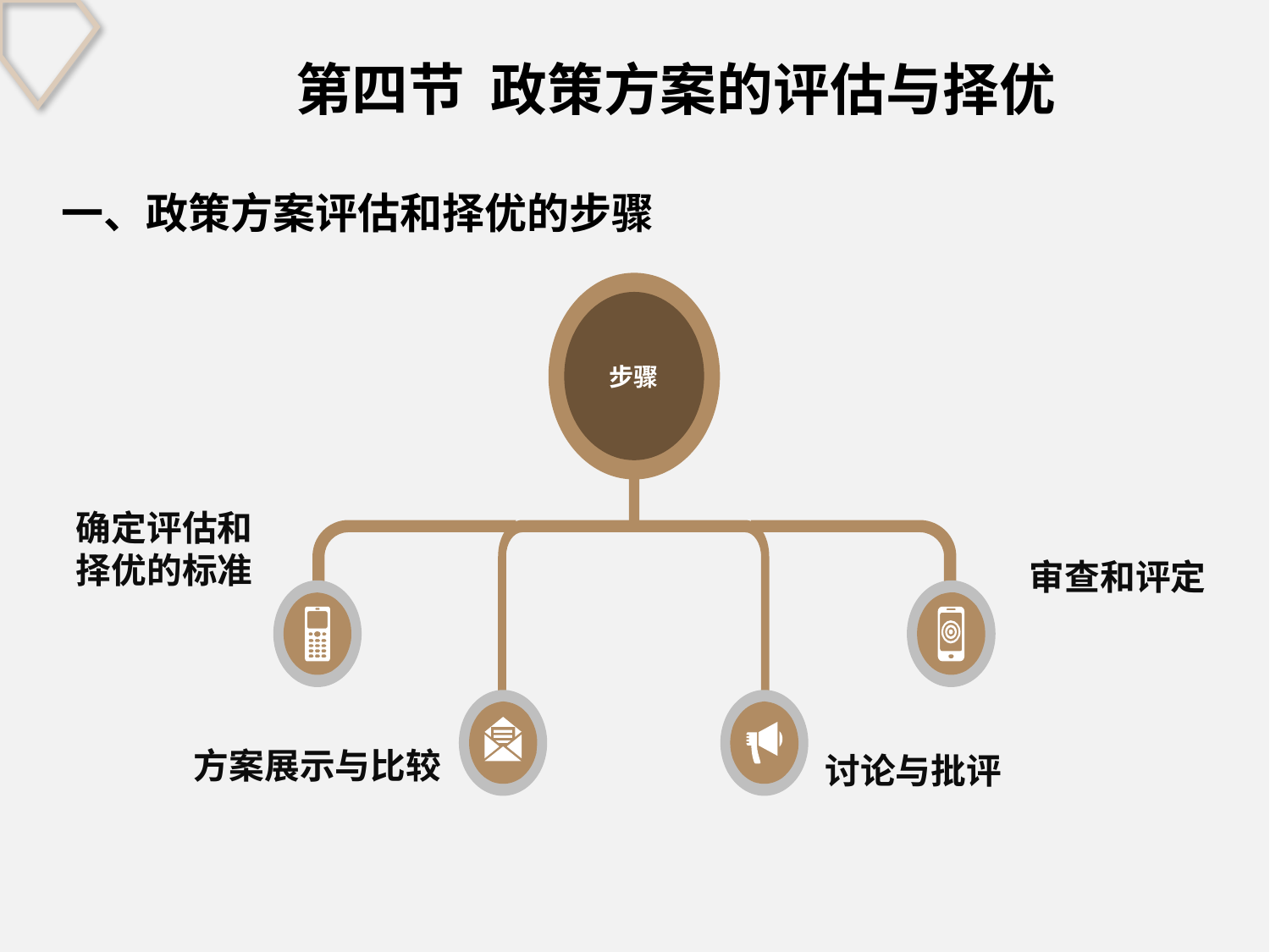

# 第四节  政策方案的评估与择优
一、政策方案评估和择优的步骤

步骤

确定评估和择优的标准
审查和评定
方案展示与比较
讨论与批评